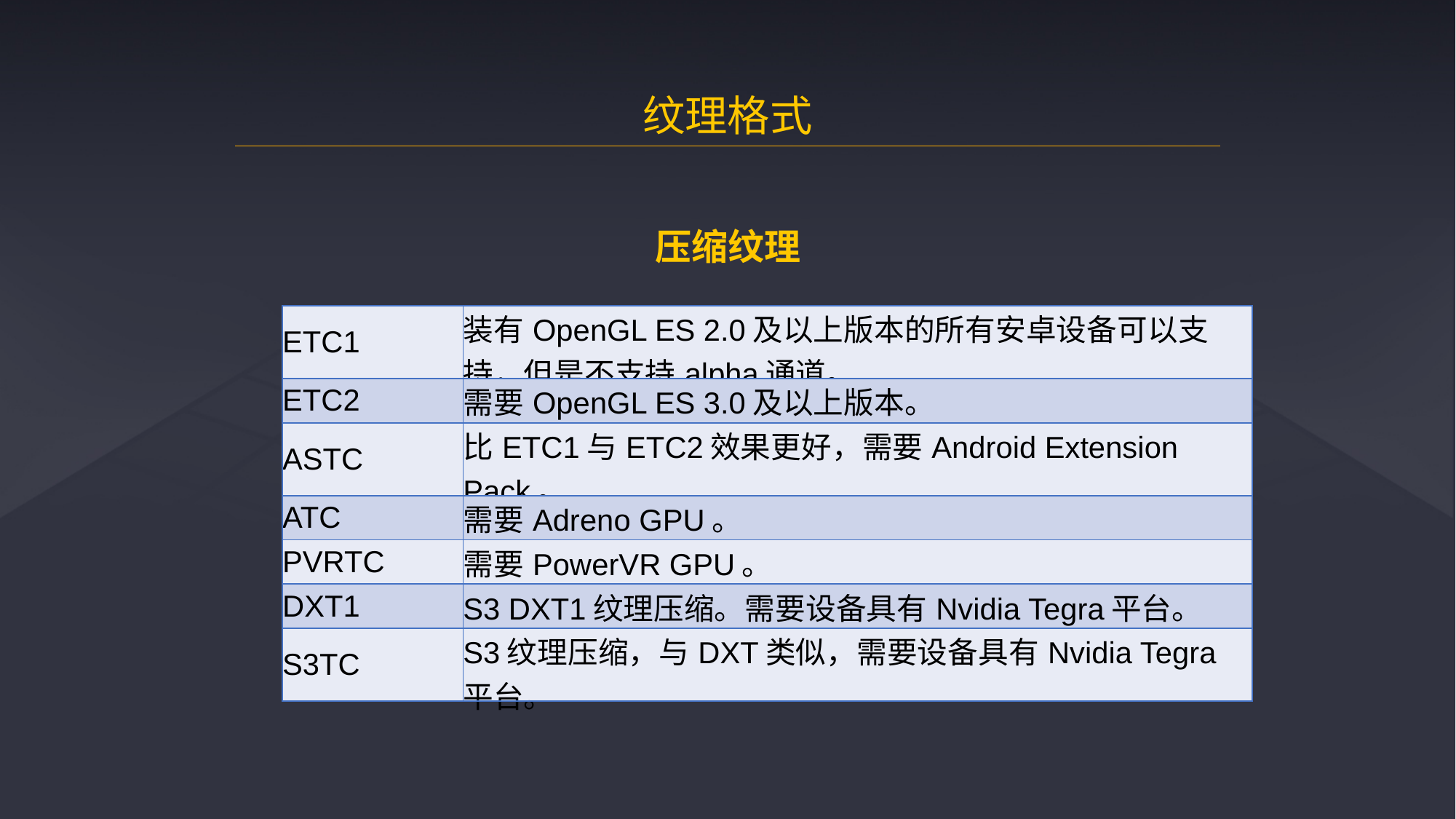

纹理格式

压缩纹理
| ETC1 | 装有OpenGL ES 2.0及以上版本的所有安卓设备可以支持，但是不支持alpha通道。 |
| --- | --- |
| ETC2 | 需要OpenGL ES 3.0及以上版本。 |
| ASTC | 比ETC1与ETC2效果更好，需要Android Extension Pack。 |
| ATC | 需要Adreno GPU。 |
| PVRTC | 需要PowerVR GPU。 |
| DXT1 | S3 DXT1纹理压缩。需要设备具有Nvidia Tegra平台。 |
| S3TC | S3纹理压缩，与DXT类似，需要设备具有Nvidia Tegra平台。 |